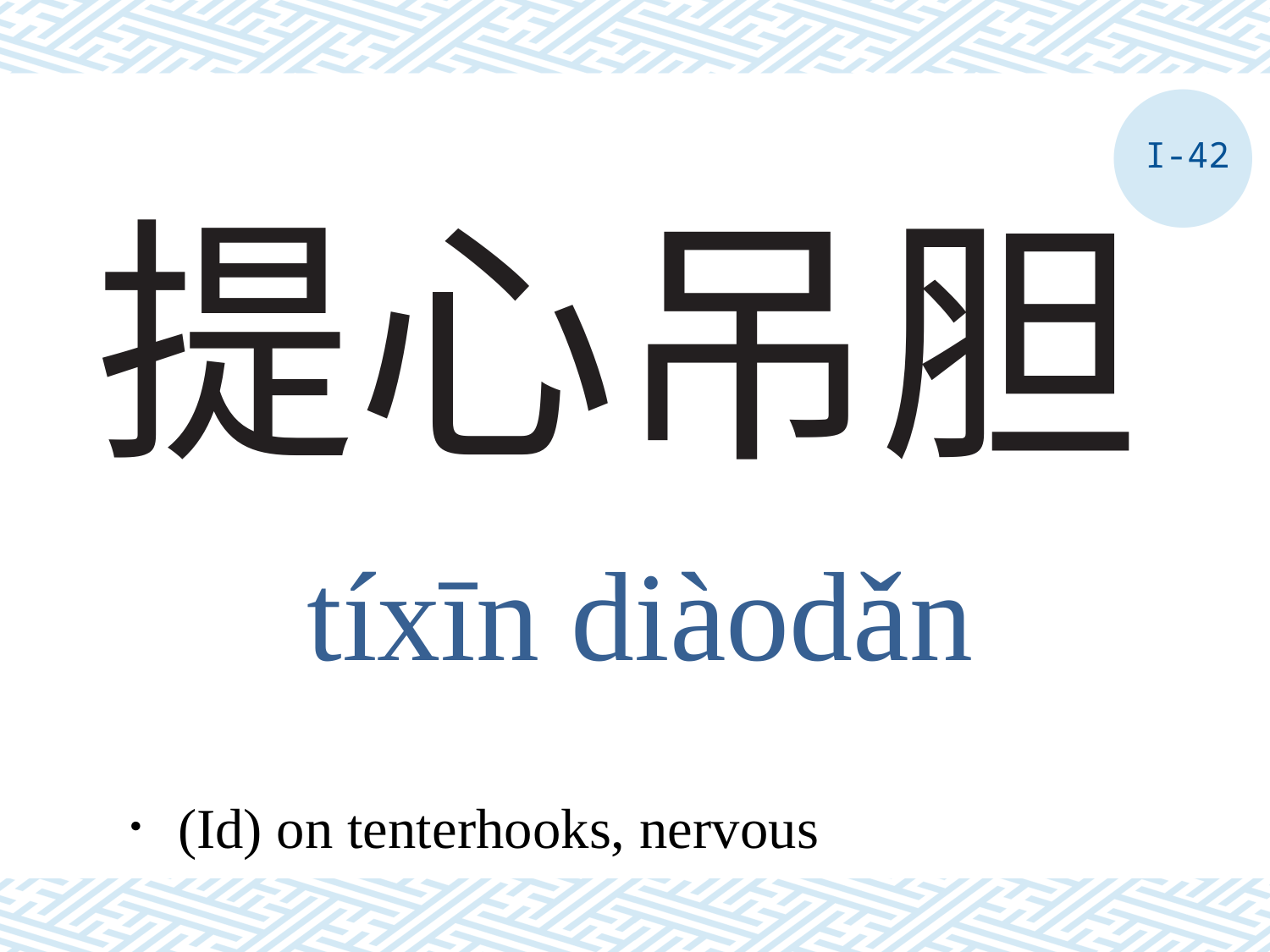

I-42

# 提心吊胆
tíxīn diàodǎn
．(Id) on tenterhooks, nervous